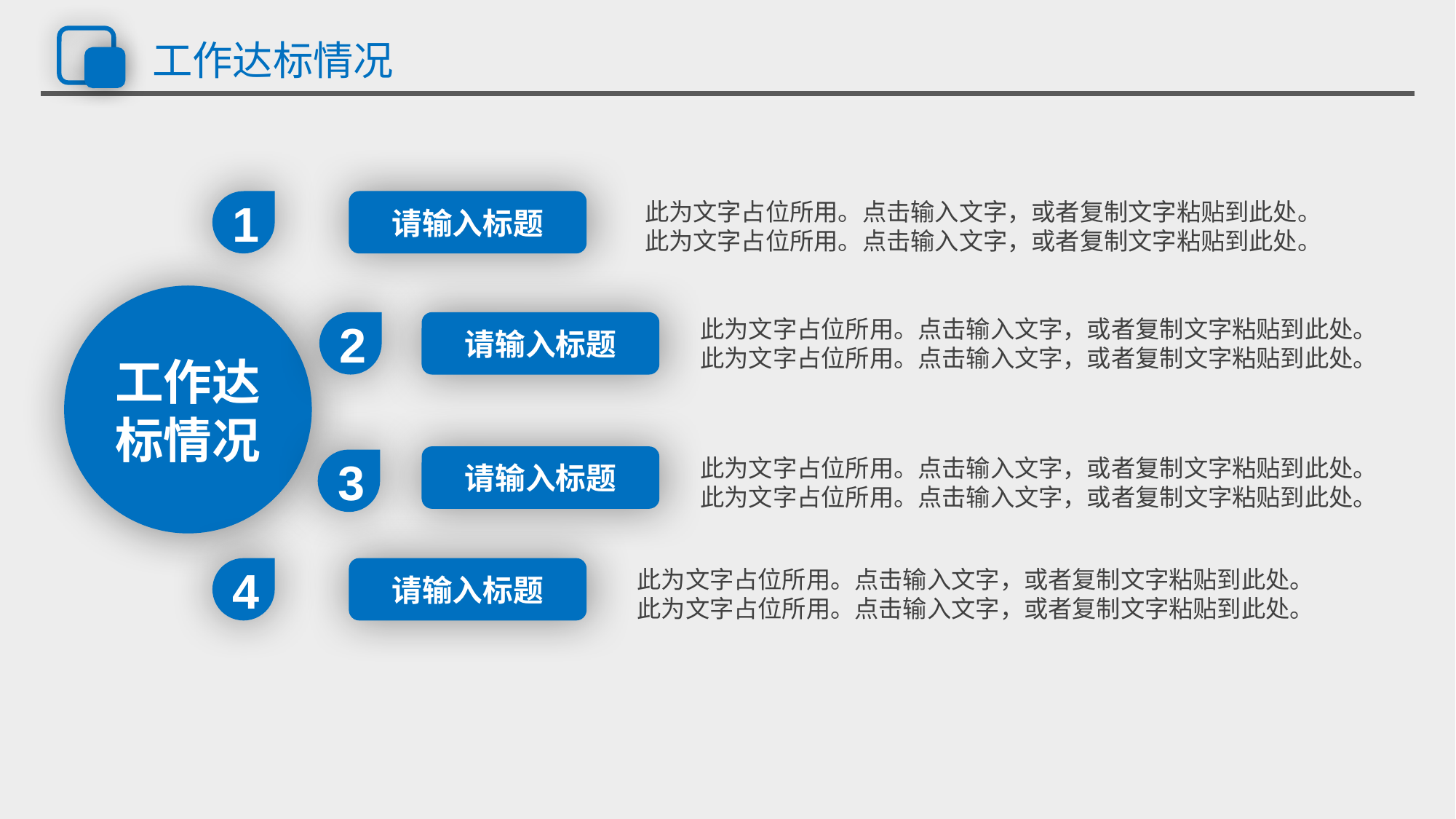

# 工作达标情况
1
请输入标题
此为文字占位所用。点击输入文字，或者复制文字粘贴到此处。
此为文字占位所用。点击输入文字，或者复制文字粘贴到此处。
工作达标情况
此为文字占位所用。点击输入文字，或者复制文字粘贴到此处。
此为文字占位所用。点击输入文字，或者复制文字粘贴到此处。
2
请输入标题
请输入标题
此为文字占位所用。点击输入文字，或者复制文字粘贴到此处。
此为文字占位所用。点击输入文字，或者复制文字粘贴到此处。
3
4
请输入标题
此为文字占位所用。点击输入文字，或者复制文字粘贴到此处。
此为文字占位所用。点击输入文字，或者复制文字粘贴到此处。